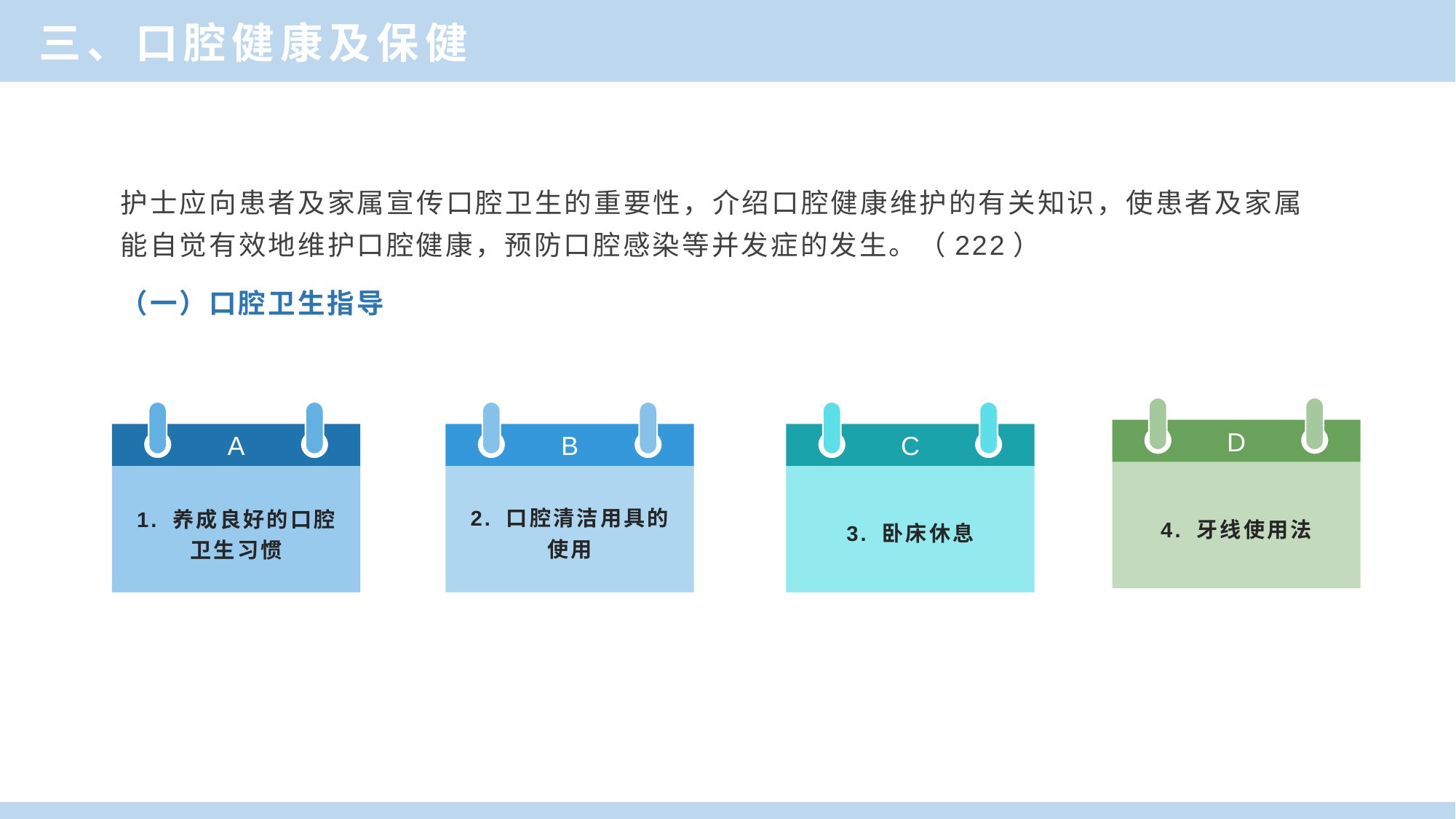

三、口腔健康及保健
护士应向患者及家属宣传口腔卫生的重要性，介绍口腔健康维护的有关知识，使患者及家属能自觉有效地维护口腔健康，预防口腔感染等并发症的发生。（222）
（一）口腔卫生指导

D

4. 牙线使用法

A

1. 养成良好的口腔
卫生习惯

B

2. 口腔清洁用具的
使用

C

3. 卧床休息